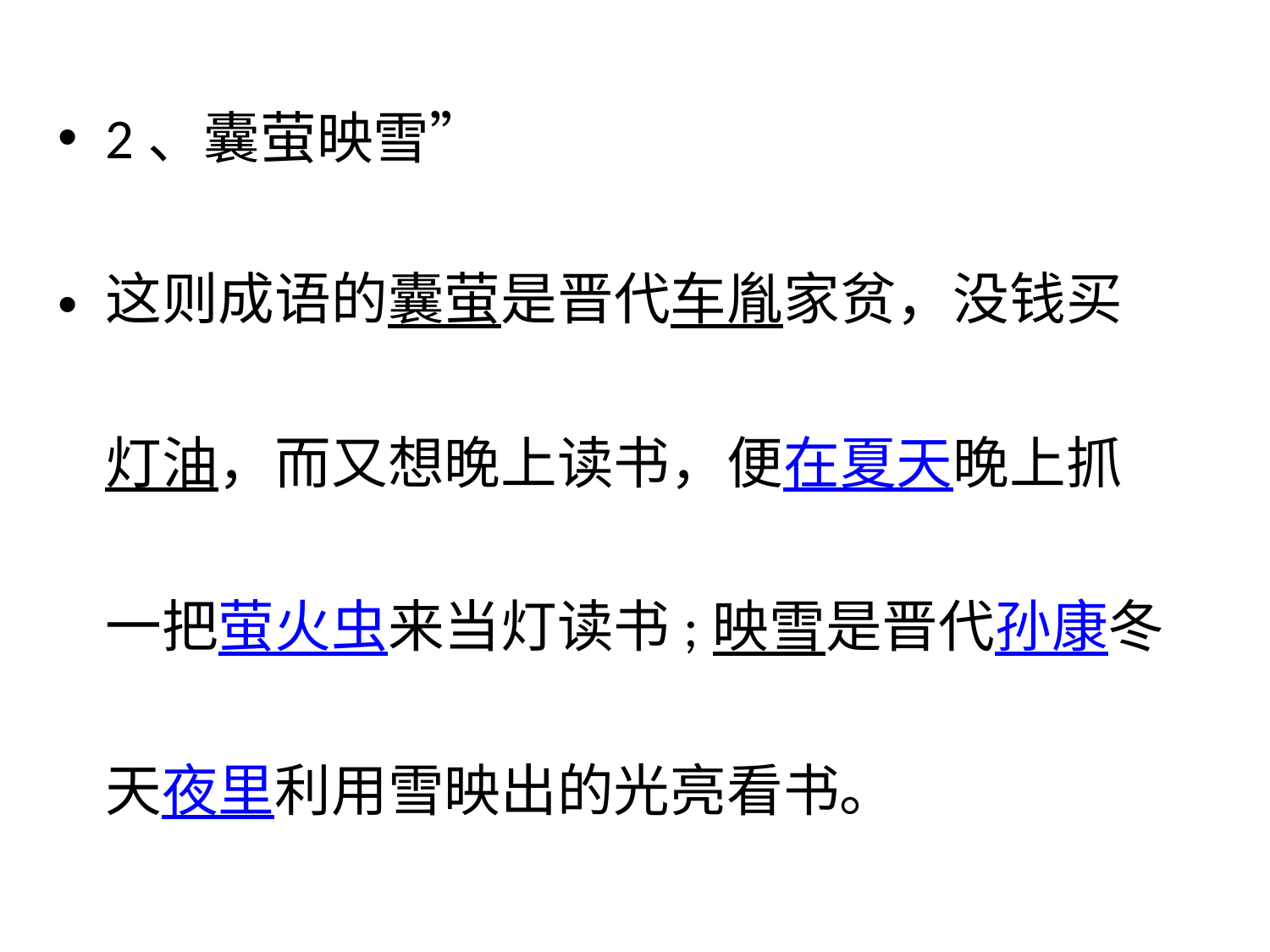

#
2、囊萤映雪”
这则成语的囊萤是晋代车胤家贫，没钱买灯油，而又想晚上读书，便在夏天晚上抓一把萤火虫来当灯读书;映雪是晋代孙康冬天夜里利用雪映出的光亮看书。